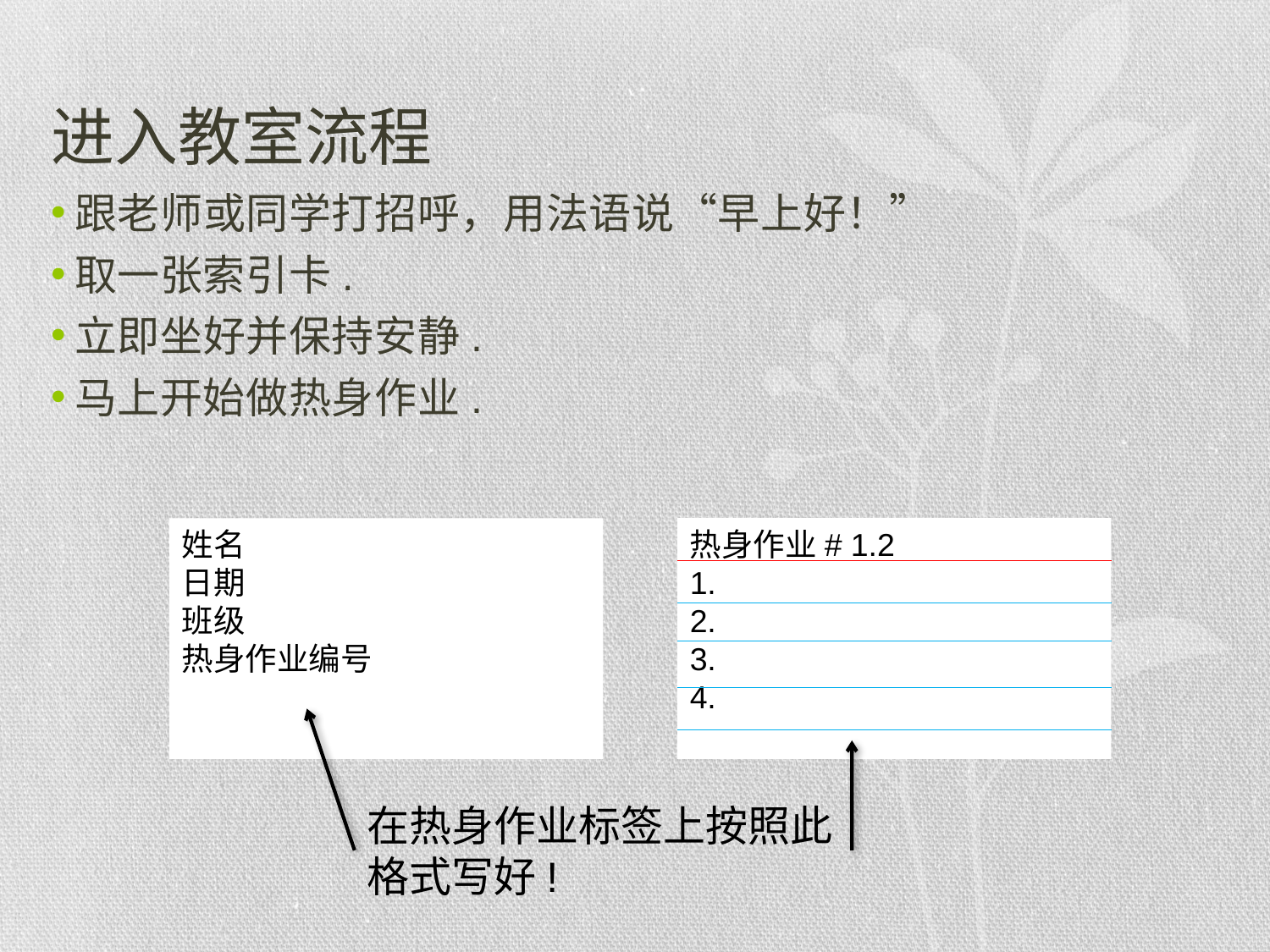

# 进入教室流程
跟老师或同学打招呼，用法语说“早上好！”
取一张索引卡.
立即坐好并保持安静.
马上开始做热身作业.

热身作业# 1.2
1.
2.
3.
4.

姓名
日期
班级
热身作业编号

在热身作业标签上按照此格式写好!